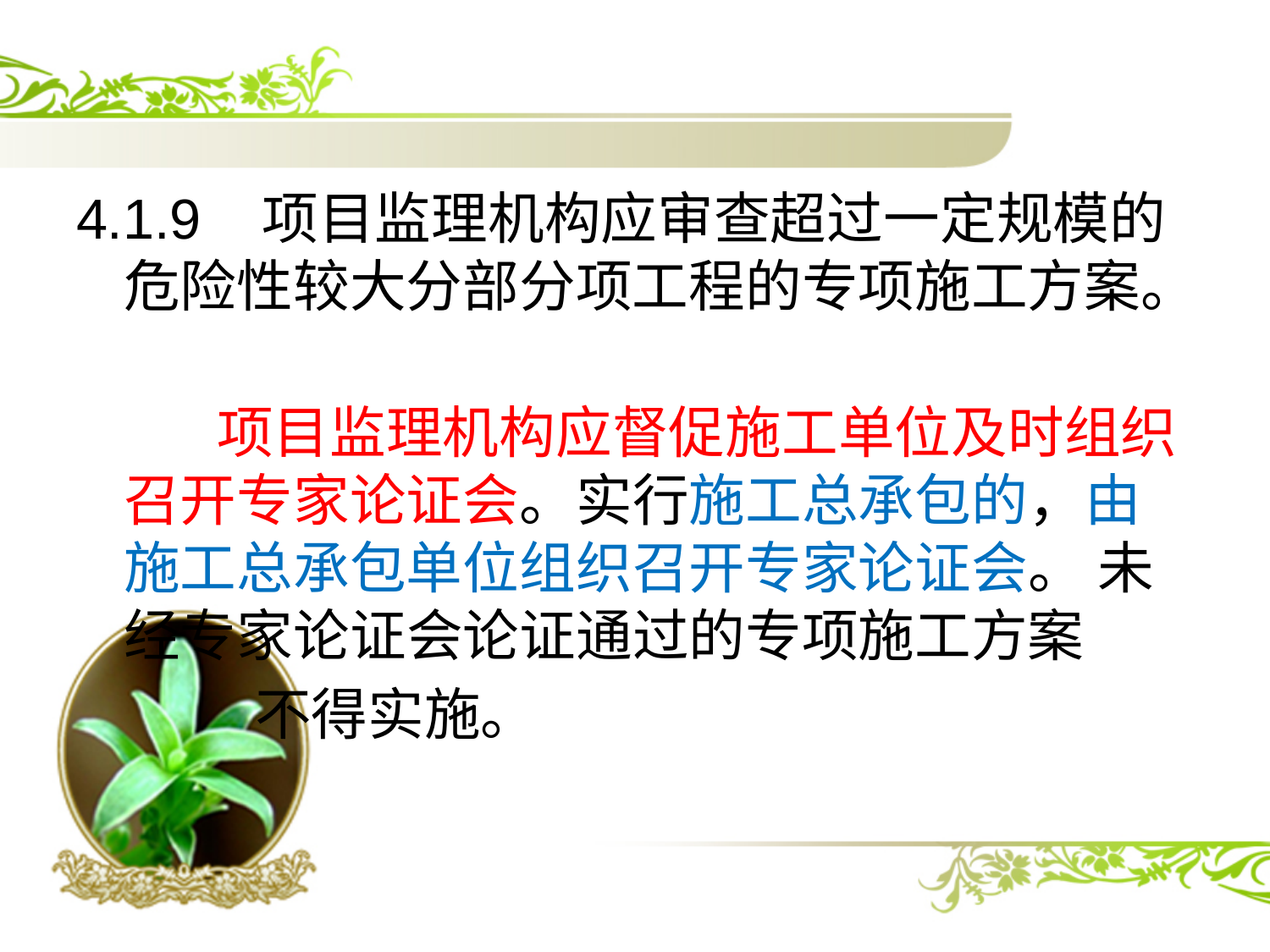

#
4.1.9   项目监理机构应审查超过一定规模的危险性较大分部分项工程的专项施工方案。
          项目监理机构应督促施工单位及时组织召开专家论证会。实行施工总承包的，由施工总承包单位组织召开专家论证会。 未经专家论证会论证通过的专项施工方案
             不得实施。